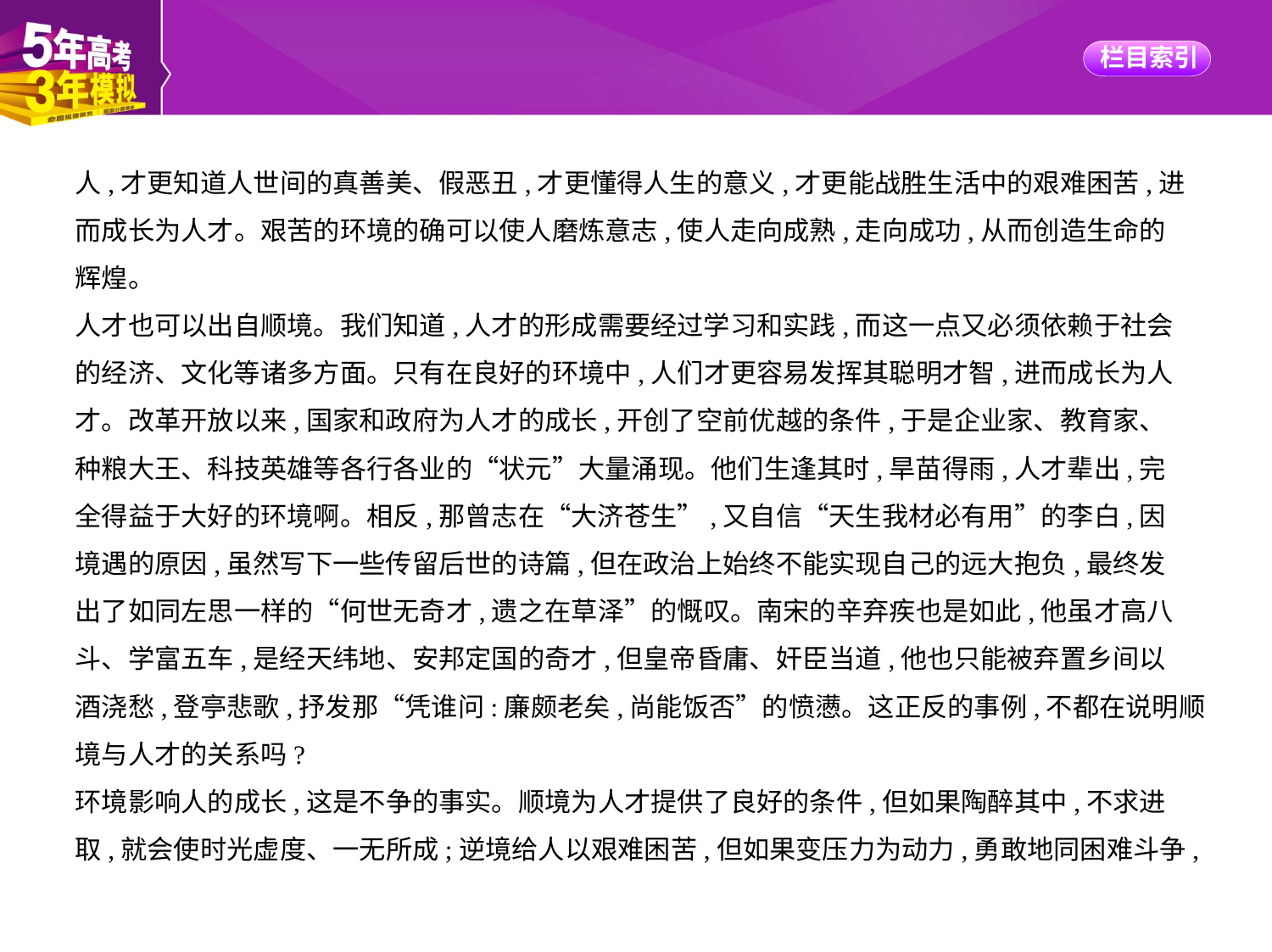

人,才更知道人世间的真善美、假恶丑,才更懂得人生的意义,才更能战胜生活中的艰难困苦,进
而成长为人才。艰苦的环境的确可以使人磨炼意志,使人走向成熟,走向成功,从而创造生命的
辉煌。
人才也可以出自顺境。我们知道,人才的形成需要经过学习和实践,而这一点又必须依赖于社会
的经济、文化等诸多方面。只有在良好的环境中,人们才更容易发挥其聪明才智,进而成长为人
才。改革开放以来,国家和政府为人才的成长,开创了空前优越的条件,于是企业家、教育家、
种粮大王、科技英雄等各行各业的“状元”大量涌现。他们生逢其时,旱苗得雨,人才辈出,完
全得益于大好的环境啊。相反,那曾志在“大济苍生”,又自信“天生我材必有用”的李白,因
境遇的原因,虽然写下一些传留后世的诗篇,但在政治上始终不能实现自己的远大抱负,最终发
出了如同左思一样的“何世无奇才,遗之在草泽”的慨叹。南宋的辛弃疾也是如此,他虽才高八
斗、学富五车,是经天纬地、安邦定国的奇才,但皇帝昏庸、奸臣当道,他也只能被弃置乡间以
酒浇愁,登亭悲歌,抒发那“凭谁问:廉颇老矣,尚能饭否”的愤懑。这正反的事例,不都在说明顺
境与人才的关系吗?
环境影响人的成长,这是不争的事实。顺境为人才提供了良好的条件,但如果陶醉其中,不求进
取,就会使时光虚度、一无所成;逆境给人以艰难困苦,但如果变压力为动力,勇敢地同困难斗争,